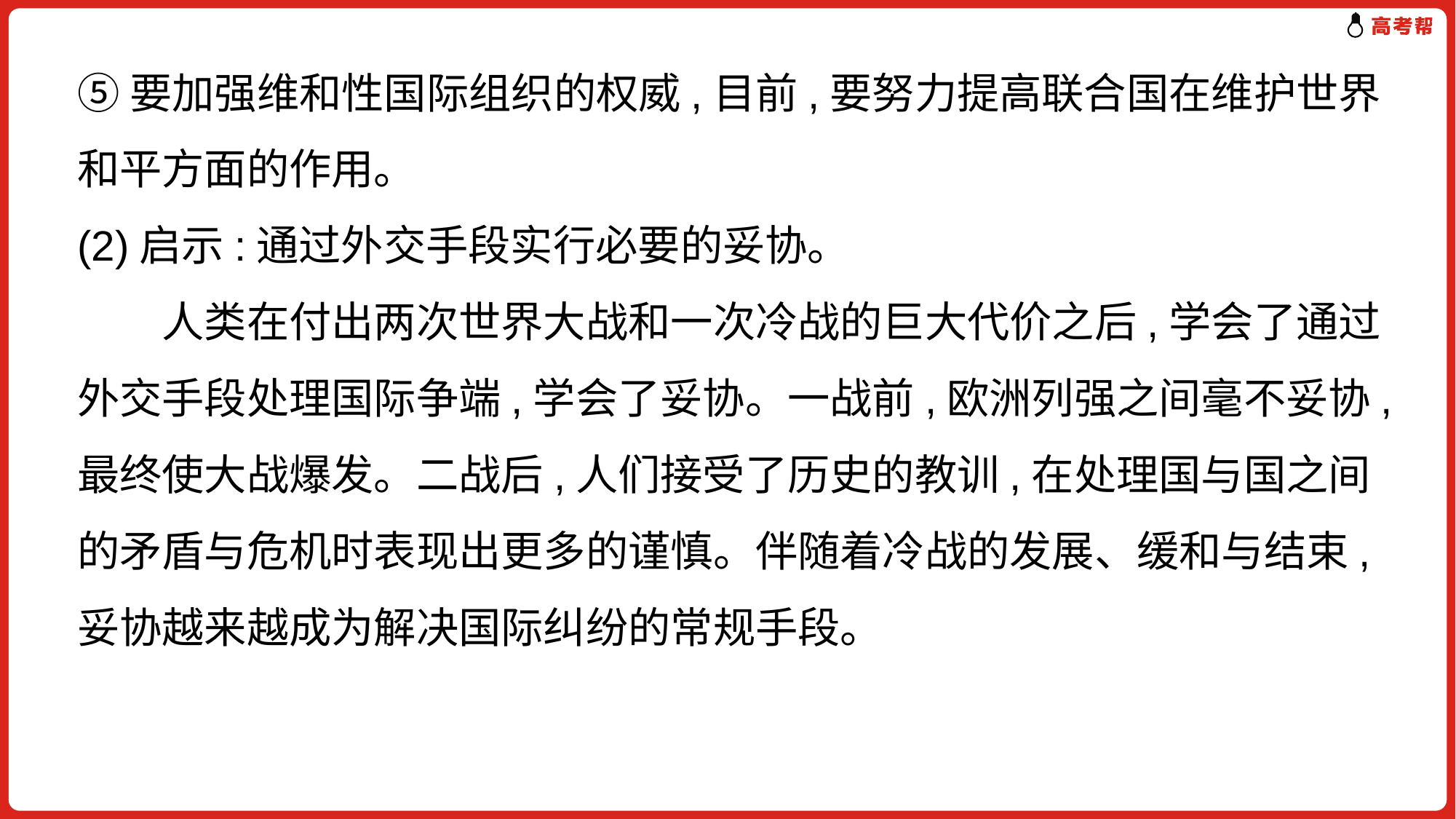

⑤要加强维和性国际组织的权威,目前,要努力提高联合国在维护世界和平方面的作用。
(2)启示:通过外交手段实行必要的妥协。
　　人类在付出两次世界大战和一次冷战的巨大代价之后,学会了通过外交手段处理国际争端,学会了妥协。一战前,欧洲列强之间毫不妥协,最终使大战爆发。二战后,人们接受了历史的教训,在处理国与国之间的矛盾与危机时表现出更多的谨慎。伴随着冷战的发展、缓和与结束,妥协越来越成为解决国际纠纷的常规手段。